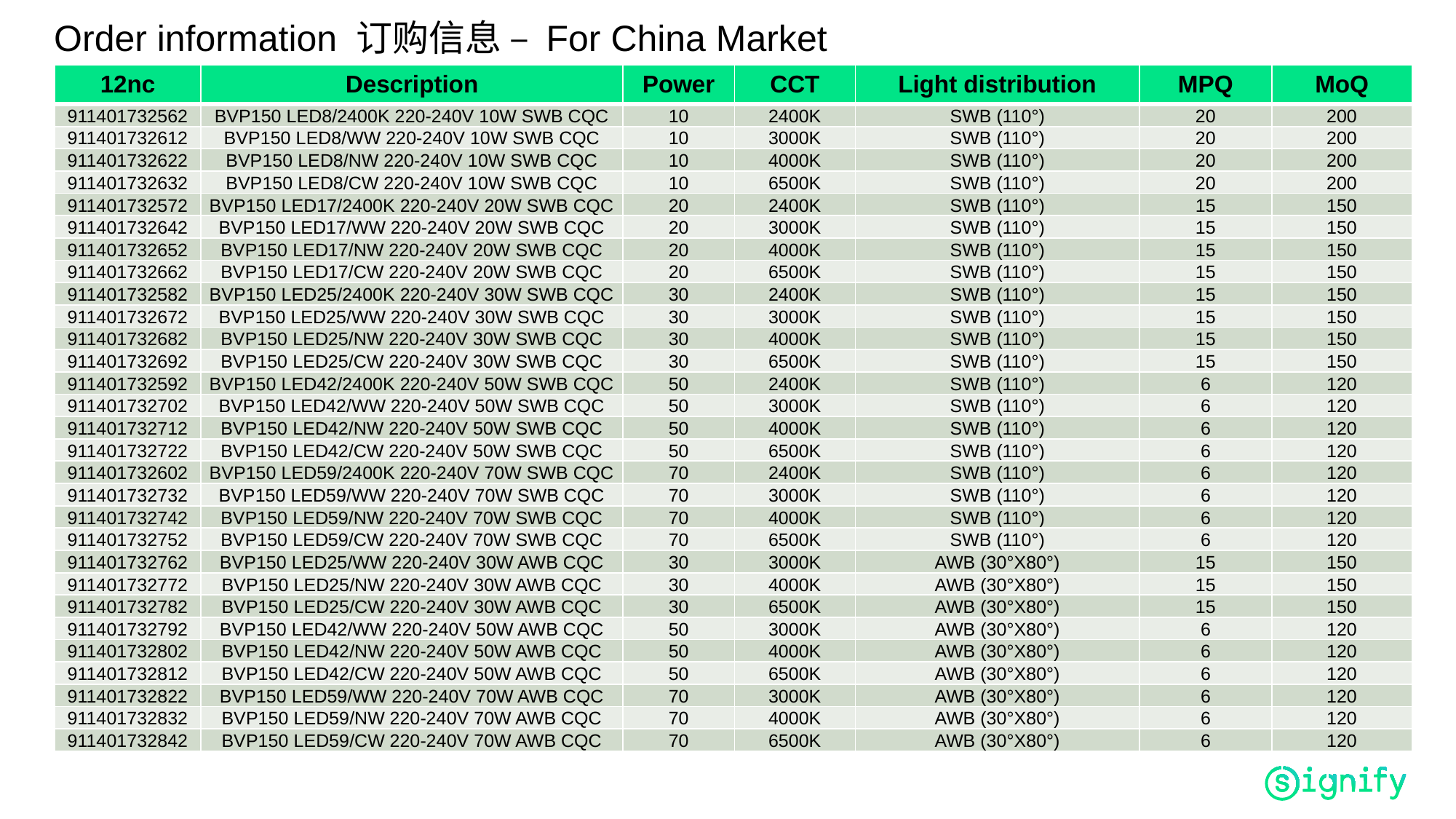

Order information 订购信息 – For China Market
| 12nc | Description | Power | CCT | Light distribution | MPQ | MoQ |
| --- | --- | --- | --- | --- | --- | --- |
| 911401732562 | BVP150 LED8/2400K 220-240V 10W SWB CQC | 10 | 2400K | SWB (110°) | 20 | 200 |
| 911401732612 | BVP150 LED8/WW 220-240V 10W SWB CQC | 10 | 3000K | SWB (110°) | 20 | 200 |
| 911401732622 | BVP150 LED8/NW 220-240V 10W SWB CQC | 10 | 4000K | SWB (110°) | 20 | 200 |
| 911401732632 | BVP150 LED8/CW 220-240V 10W SWB CQC | 10 | 6500K | SWB (110°) | 20 | 200 |
| 911401732572 | BVP150 LED17/2400K 220-240V 20W SWB CQC | 20 | 2400K | SWB (110°) | 15 | 150 |
| 911401732642 | BVP150 LED17/WW 220-240V 20W SWB CQC | 20 | 3000K | SWB (110°) | 15 | 150 |
| 911401732652 | BVP150 LED17/NW 220-240V 20W SWB CQC | 20 | 4000K | SWB (110°) | 15 | 150 |
| 911401732662 | BVP150 LED17/CW 220-240V 20W SWB CQC | 20 | 6500K | SWB (110°) | 15 | 150 |
| 911401732582 | BVP150 LED25/2400K 220-240V 30W SWB CQC | 30 | 2400K | SWB (110°) | 15 | 150 |
| 911401732672 | BVP150 LED25/WW 220-240V 30W SWB CQC | 30 | 3000K | SWB (110°) | 15 | 150 |
| 911401732682 | BVP150 LED25/NW 220-240V 30W SWB CQC | 30 | 4000K | SWB (110°) | 15 | 150 |
| 911401732692 | BVP150 LED25/CW 220-240V 30W SWB CQC | 30 | 6500K | SWB (110°) | 15 | 150 |
| 911401732592 | BVP150 LED42/2400K 220-240V 50W SWB CQC | 50 | 2400K | SWB (110°) | 6 | 120 |
| 911401732702 | BVP150 LED42/WW 220-240V 50W SWB CQC | 50 | 3000K | SWB (110°) | 6 | 120 |
| 911401732712 | BVP150 LED42/NW 220-240V 50W SWB CQC | 50 | 4000K | SWB (110°) | 6 | 120 |
| 911401732722 | BVP150 LED42/CW 220-240V 50W SWB CQC | 50 | 6500K | SWB (110°) | 6 | 120 |
| 911401732602 | BVP150 LED59/2400K 220-240V 70W SWB CQC | 70 | 2400K | SWB (110°) | 6 | 120 |
| 911401732732 | BVP150 LED59/WW 220-240V 70W SWB CQC | 70 | 3000K | SWB (110°) | 6 | 120 |
| 911401732742 | BVP150 LED59/NW 220-240V 70W SWB CQC | 70 | 4000K | SWB (110°) | 6 | 120 |
| 911401732752 | BVP150 LED59/CW 220-240V 70W SWB CQC | 70 | 6500K | SWB (110°) | 6 | 120 |
| 911401732762 | BVP150 LED25/WW 220-240V 30W AWB CQC | 30 | 3000K | AWB (30°X80°) | 15 | 150 |
| 911401732772 | BVP150 LED25/NW 220-240V 30W AWB CQC | 30 | 4000K | AWB (30°X80°) | 15 | 150 |
| 911401732782 | BVP150 LED25/CW 220-240V 30W AWB CQC | 30 | 6500K | AWB (30°X80°) | 15 | 150 |
| 911401732792 | BVP150 LED42/WW 220-240V 50W AWB CQC | 50 | 3000K | AWB (30°X80°) | 6 | 120 |
| 911401732802 | BVP150 LED42/NW 220-240V 50W AWB CQC | 50 | 4000K | AWB (30°X80°) | 6 | 120 |
| 911401732812 | BVP150 LED42/CW 220-240V 50W AWB CQC | 50 | 6500K | AWB (30°X80°) | 6 | 120 |
| 911401732822 | BVP150 LED59/WW 220-240V 70W AWB CQC | 70 | 3000K | AWB (30°X80°) | 6 | 120 |
| 911401732832 | BVP150 LED59/NW 220-240V 70W AWB CQC | 70 | 4000K | AWB (30°X80°) | 6 | 120 |
| 911401732842 | BVP150 LED59/CW 220-240V 70W AWB CQC | 70 | 6500K | AWB (30°X80°) | 6 | 120 |